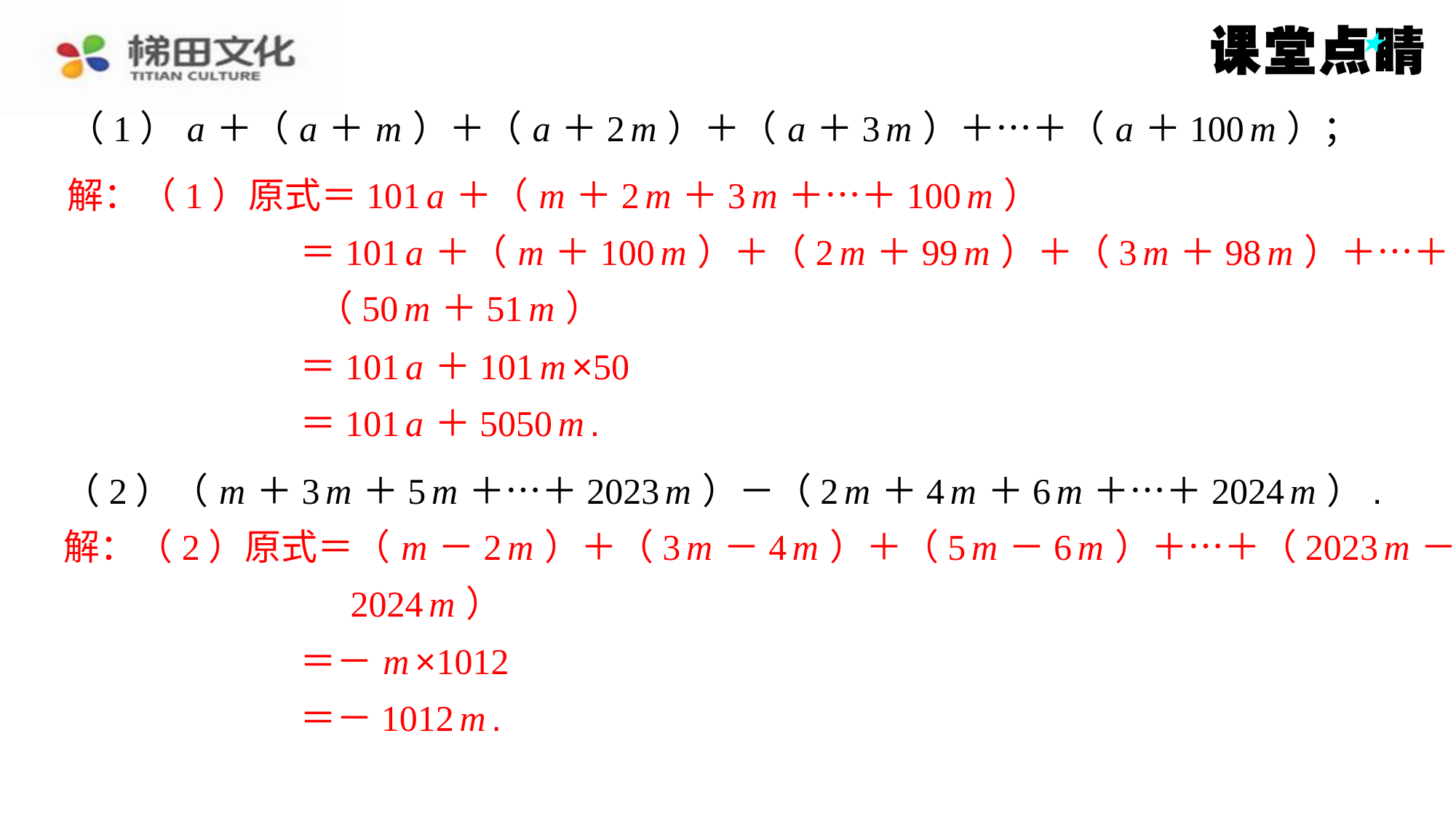

（1） a ＋（ a ＋ m ）＋（ a ＋2 m ）＋（ a ＋3 m ）＋…＋（ a ＋100 m ）；
解：（1）原式＝101 a ＋（ m ＋2 m ＋3 m ＋…＋100 m ）
＝101 a ＋（ m ＋100 m ）＋（2 m ＋99 m ）＋（3 m ＋98 m ）＋…＋
 （50 m ＋51 m ）
＝101 a ＋101 m ×50
＝101 a ＋5050 m .
（2）（ m ＋3 m ＋5 m ＋…＋2023 m ）－（2 m ＋4 m ＋6 m ＋…＋2024 m ）.
解：（2）原式＝（ m －2 m ）＋（3 m －4 m ）＋（5 m －6 m ）＋…＋（2023 m －
2024 m ）
＝－ m ×1012
＝－1012 m .
解：（2）原式＝（ m －2 m ）＋（3 m －4 m ）＋（5 m －6 m ）＋…＋（2023 m －
2024 m ）
＝－ m ×1012
＝－1012 m .